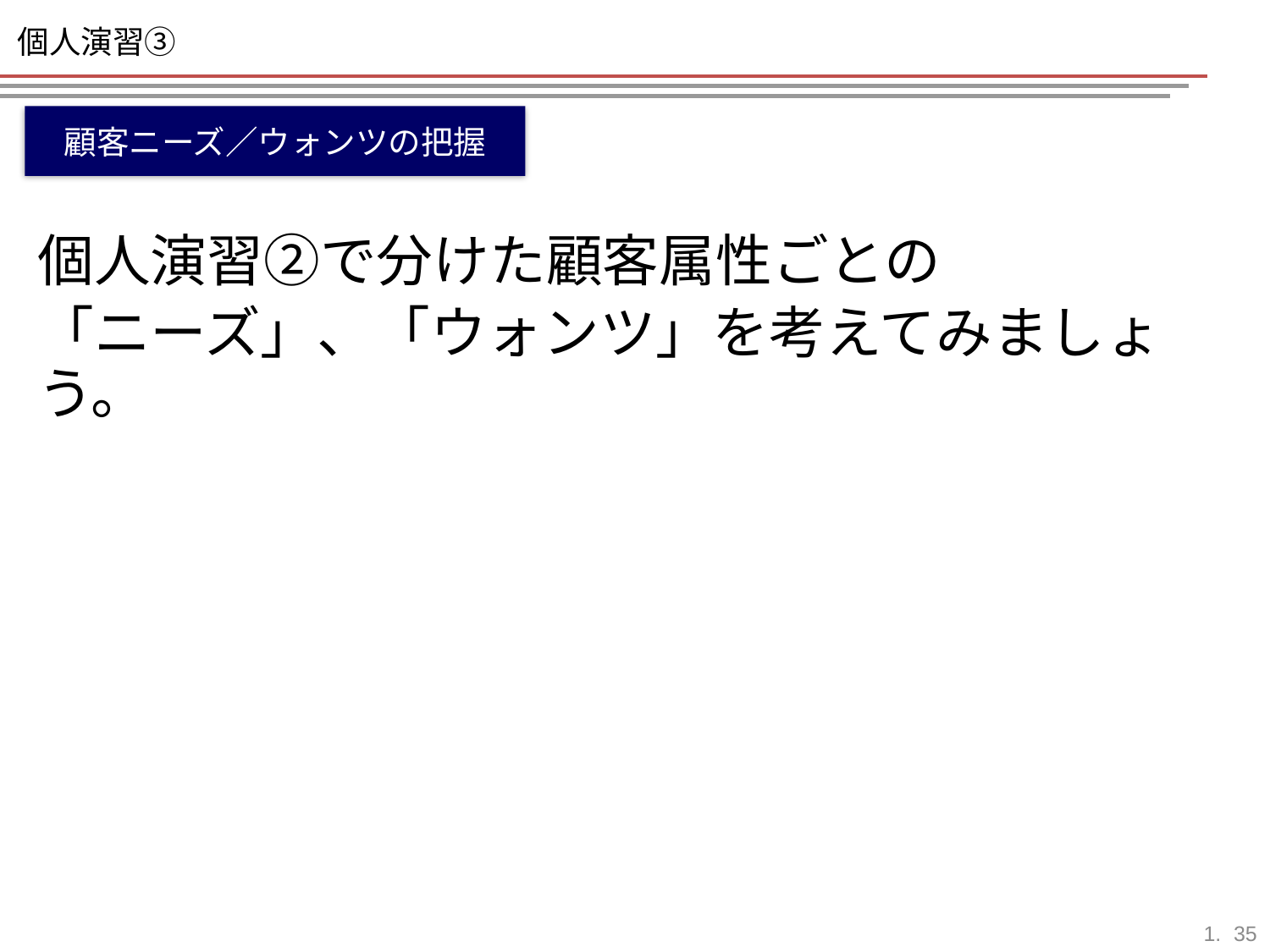

# 個人演習③
顧客ニーズ／ウォンツの把握
個人演習②で分けた顧客属性ごとの
「ニーズ」、「ウォンツ」を考えてみましょう。
35